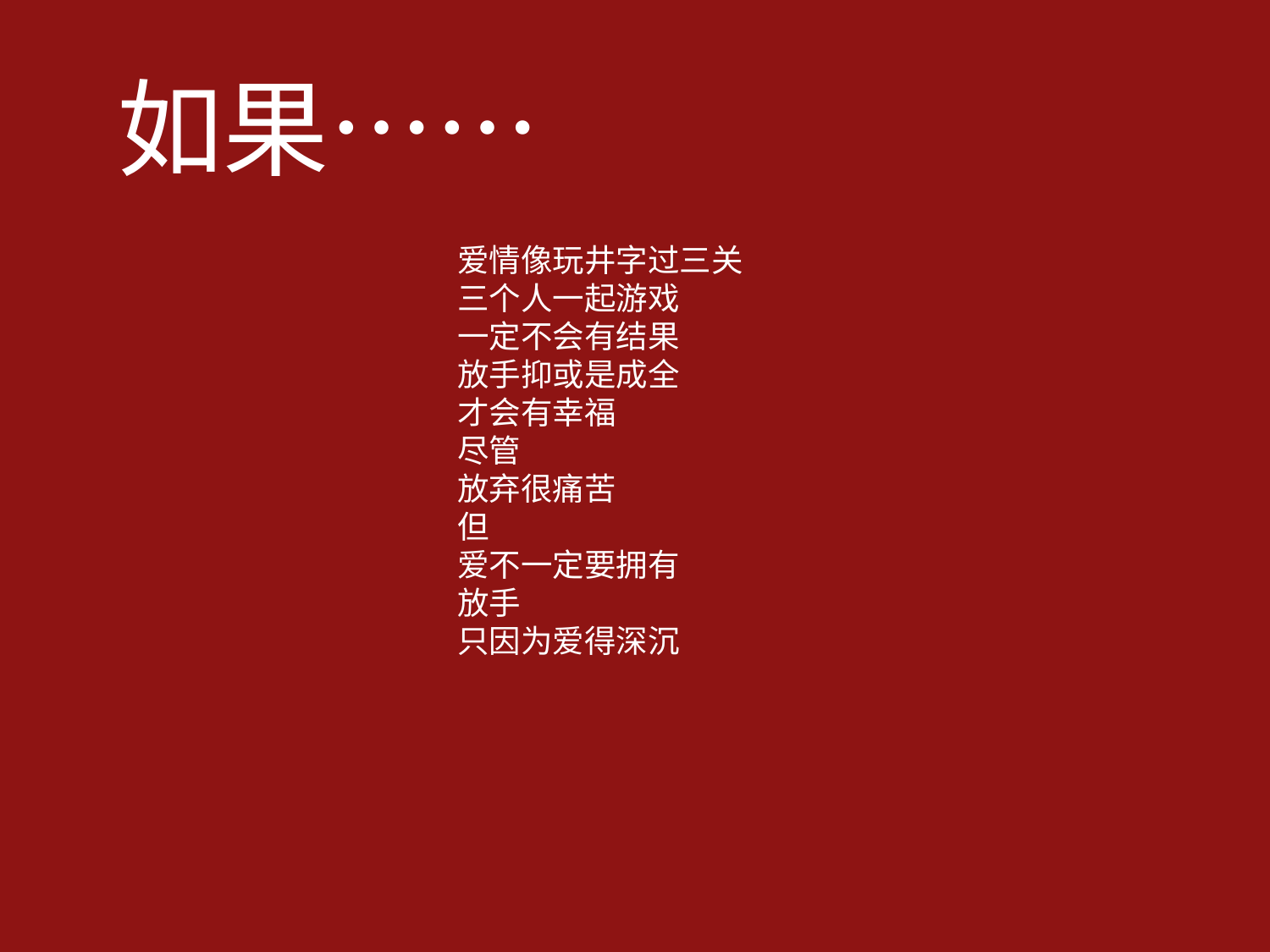

如果……
爱情像玩井字过三关
三个人一起游戏
一定不会有结果
放手抑或是成全
才会有幸福
尽管
放弃很痛苦
但
爱不一定要拥有
放手
只因为爱得深沉